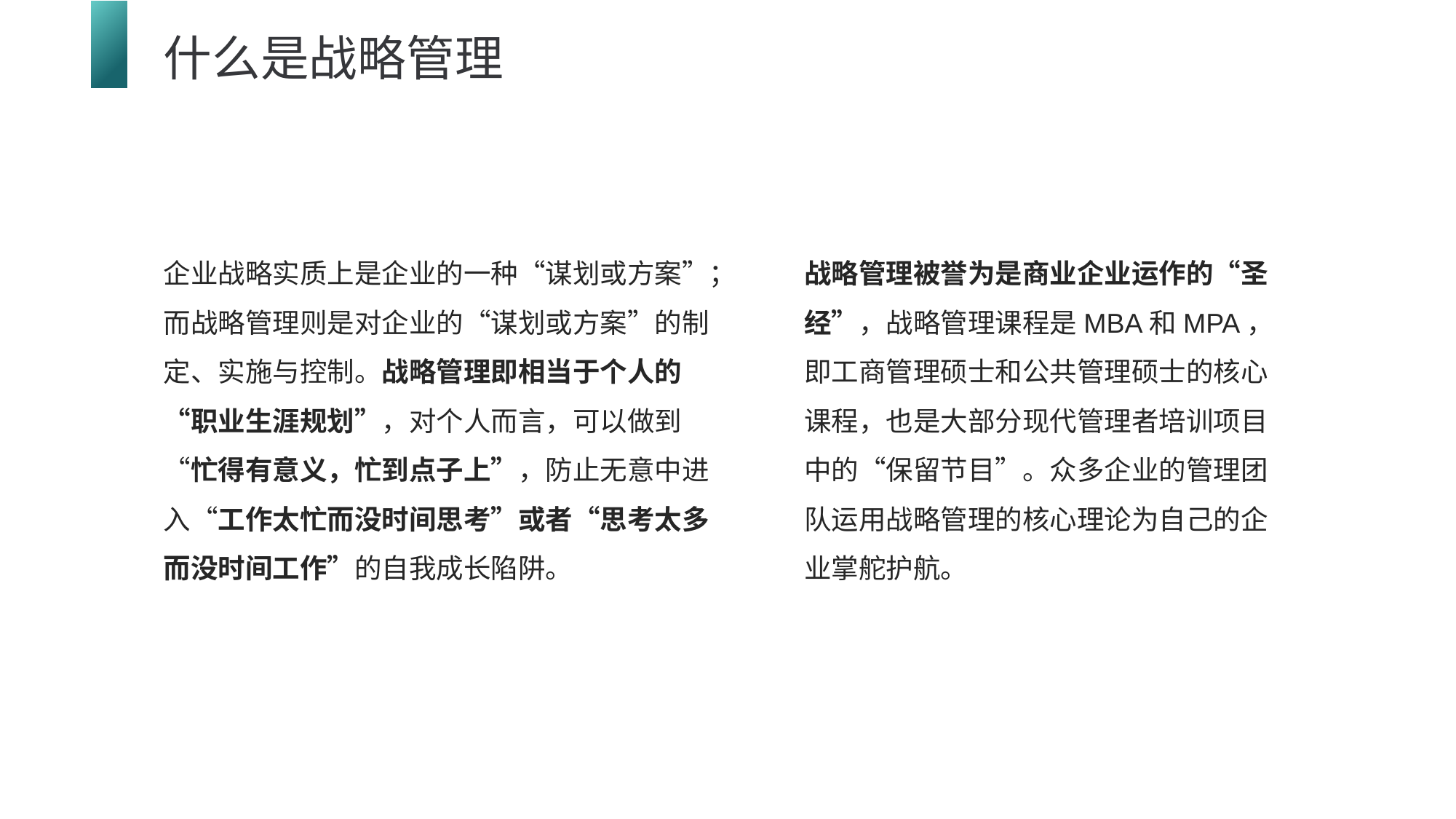

什么是战略管理
战略管理被誉为是商业企业运作的“圣经”，战略管理课程是MBA和MPA，即工商管理硕士和公共管理硕士的核心课程，也是大部分现代管理者培训项目中的“保留节目”。众多企业的管理团队运用战略管理的核心理论为自己的企业掌舵护航。
企业战略实质上是企业的一种“谋划或方案”；而战略管理则是对企业的“谋划或方案”的制定、实施与控制。战略管理即相当于个人的“职业生涯规划”，对个人而言，可以做到“忙得有意义，忙到点子上”，防止无意中进入“工作太忙而没时间思考”或者“思考太多而没时间工作”的自我成长陷阱。